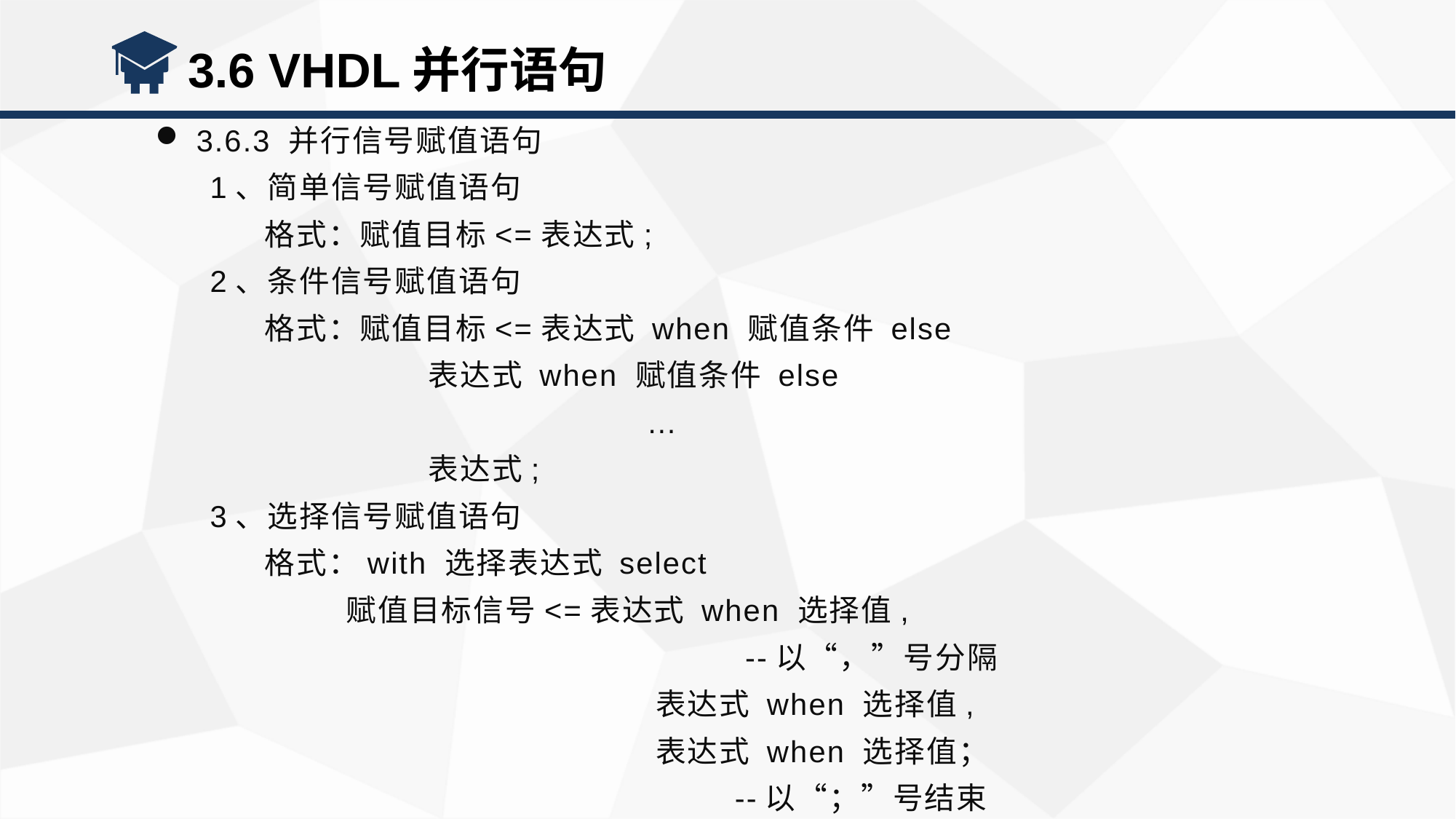

3.6 VHDL并行语句

3.6.3 并行信号赋值语句
1、简单信号赋值语句
格式：赋值目标<=表达式;
2、条件信号赋值语句
格式：赋值目标<=表达式 when 赋值条件 else
		表达式 when 赋值条件 else
				…
		表达式;
3、选择信号赋值语句
格式：with 选择表达式 select
         赋值目标信号<=表达式 when 选择值,
				          --以“，”号分隔
	                                        表达式 when 选择值,
	                                        表达式 when 选择值；
			                    --以“；”号结束